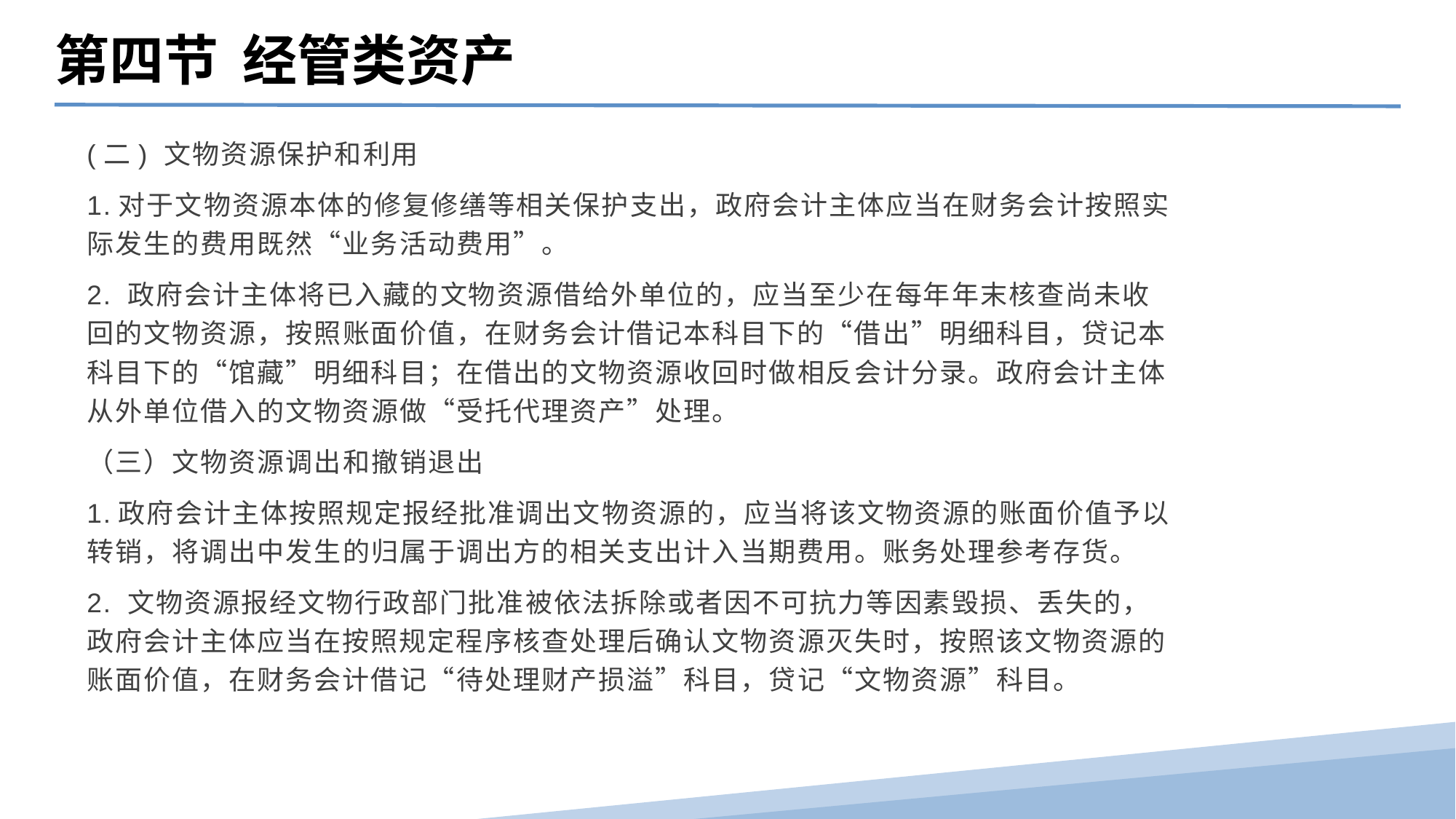

第四节  经管类资产
(二) 文物资源保护和利用
1.对于文物资源本体的修复修缮等相关保护支出，政府会计主体应当在财务会计按照实际发生的费用既然“业务活动费用”。
2. 政府会计主体将已入藏的文物资源借给外单位的，应当至少在每年年末核查尚未收回的文物资源，按照账面价值，在财务会计借记本科目下的“借出”明细科目，贷记本科目下的“馆藏”明细科目；在借出的文物资源收回时做相反会计分录。政府会计主体从外单位借入的文物资源做“受托代理资产”处理。
（三）文物资源调出和撤销退出
1.政府会计主体按照规定报经批准调出文物资源的，应当将该文物资源的账面价值予以转销，将调出中发生的归属于调出方的相关支出计入当期费用。账务处理参考存货。
2. 文物资源报经文物行政部门批准被依法拆除或者因不可抗力等因素毁损、丢失的，政府会计主体应当在按照规定程序核查处理后确认文物资源灭失时，按照该文物资源的账面价值，在财务会计借记“待处理财产损溢”科目，贷记“文物资源”科目。